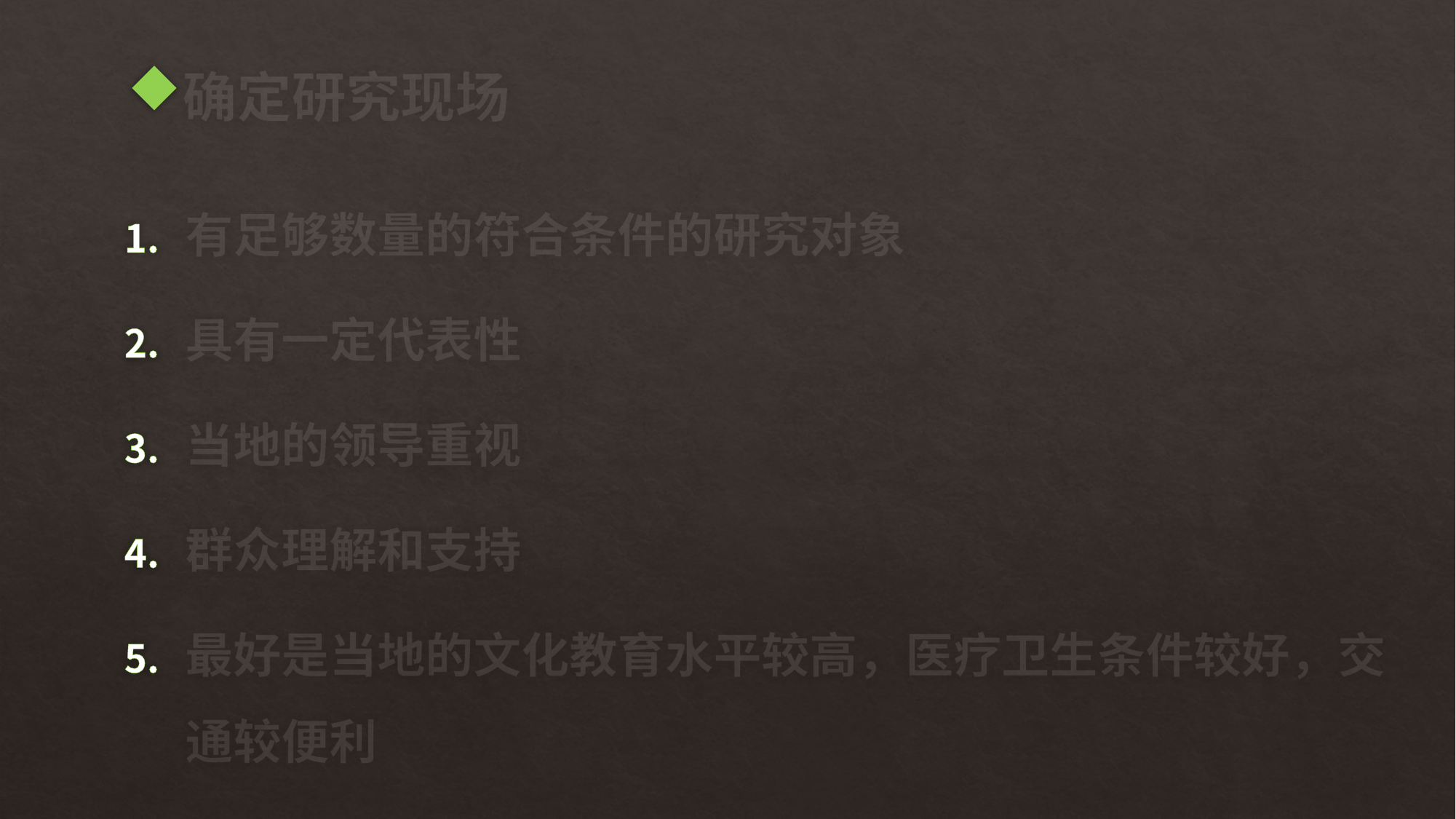

# 确定研究现场
有足够数量的符合条件的研究对象
具有一定代表性
当地的领导重视
群众理解和支持
最好是当地的文化教育水平较高，医疗卫生条件较好，交通较便利